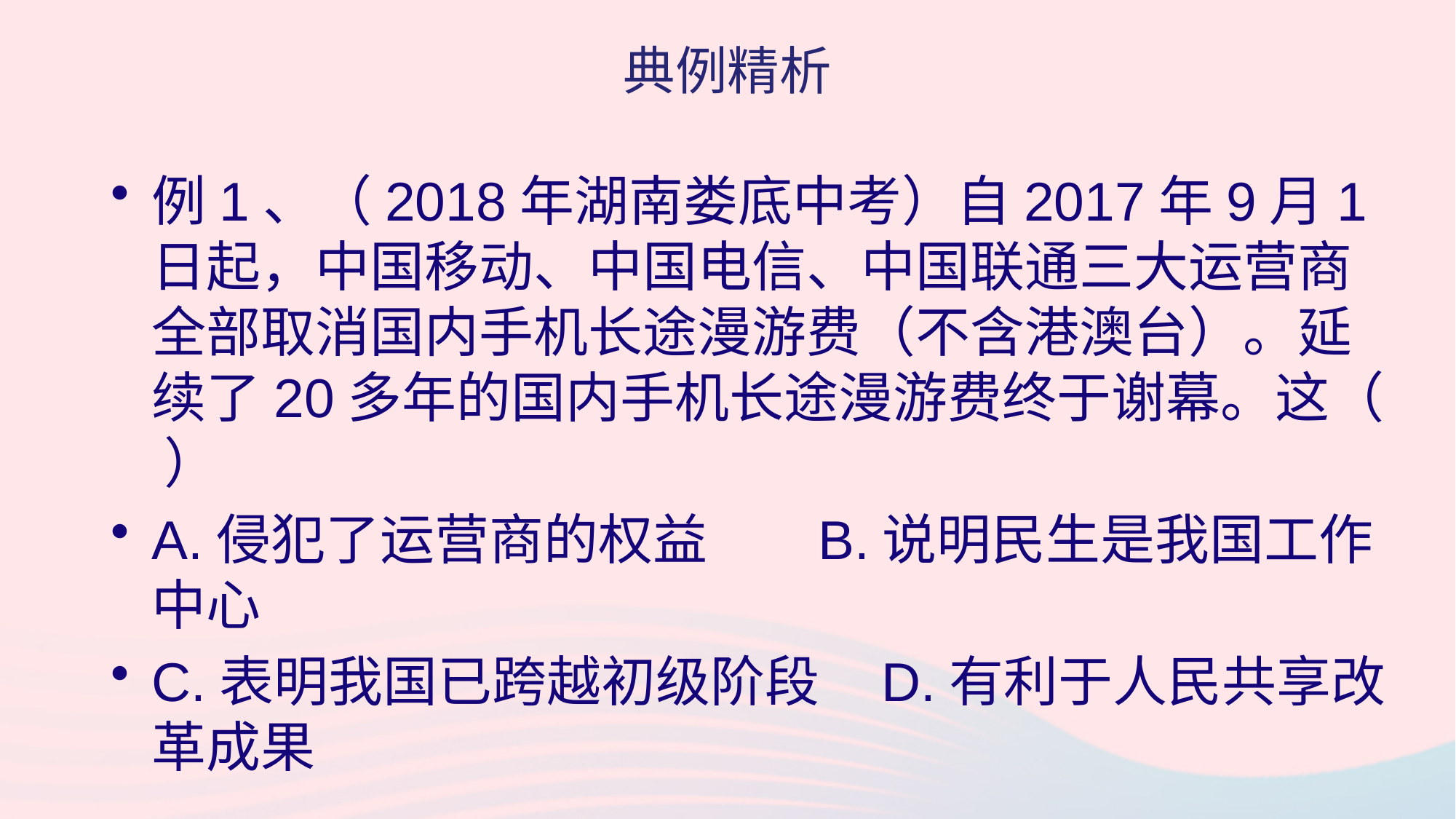

# 典例精析
例1、（2018年湖南娄底中考）自2017年9月1日起，中国移动、中国电信、中国联通三大运营商全部取消国内手机长途漫游费（不含港澳台）。延续了20多年的国内手机长途漫游费终于谢幕。这（   ）
A.侵犯了运营商的权益        B.说明民生是我国工作中心
C.表明我国已跨越初级阶段    D.有利于人民共享改革成果